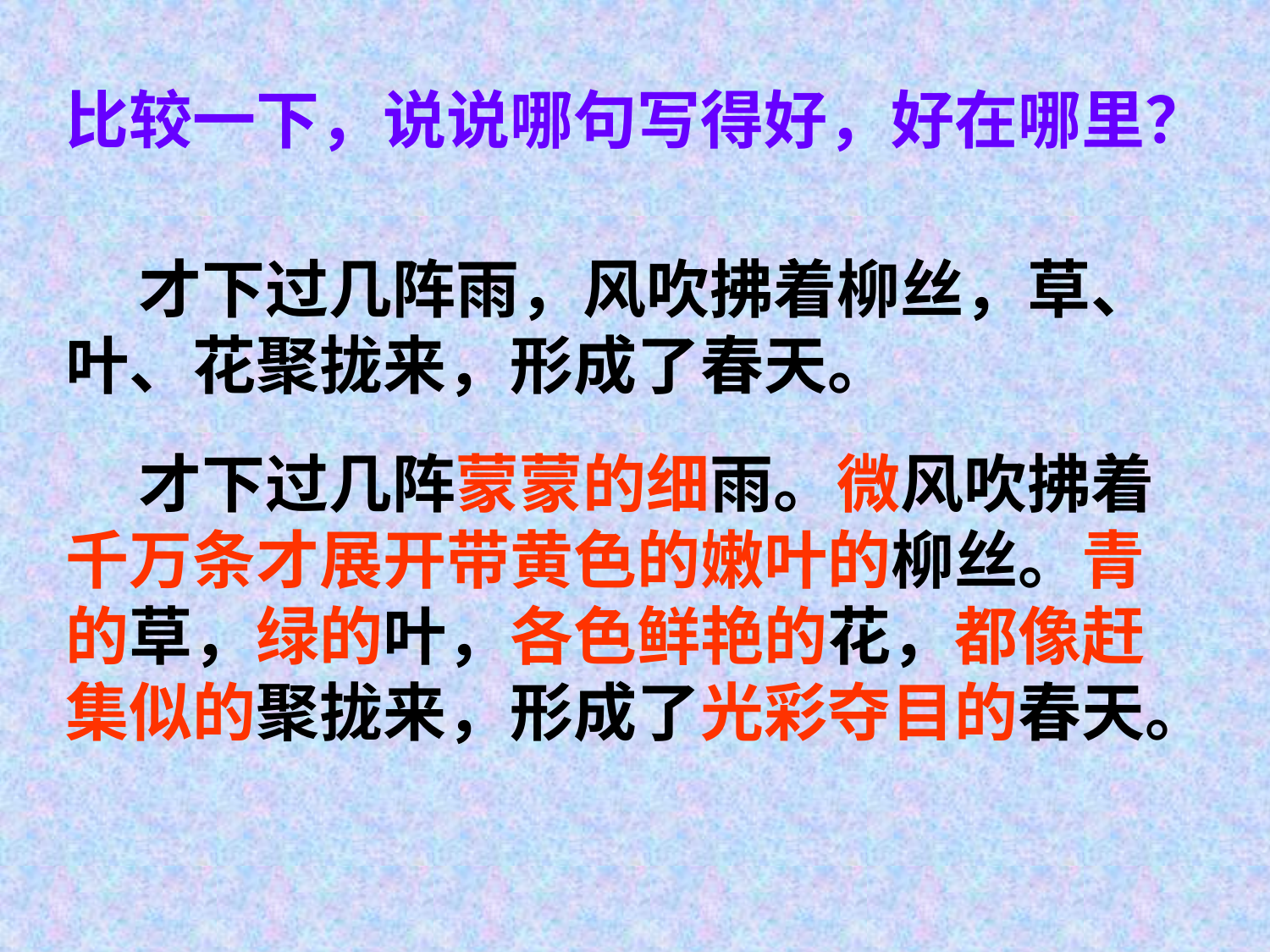

比较一下，说说哪句写得好，好在哪里？
    才下过几阵雨，风吹拂着柳丝，草、叶、花聚拢来，形成了春天。
    才下过几阵蒙蒙的细雨。微风吹拂着千万条才展开带黄色的嫩叶的柳丝。青的草，绿的叶，各色鲜艳的花，都像赶集似的聚拢来，形成了光彩夺目的春天。